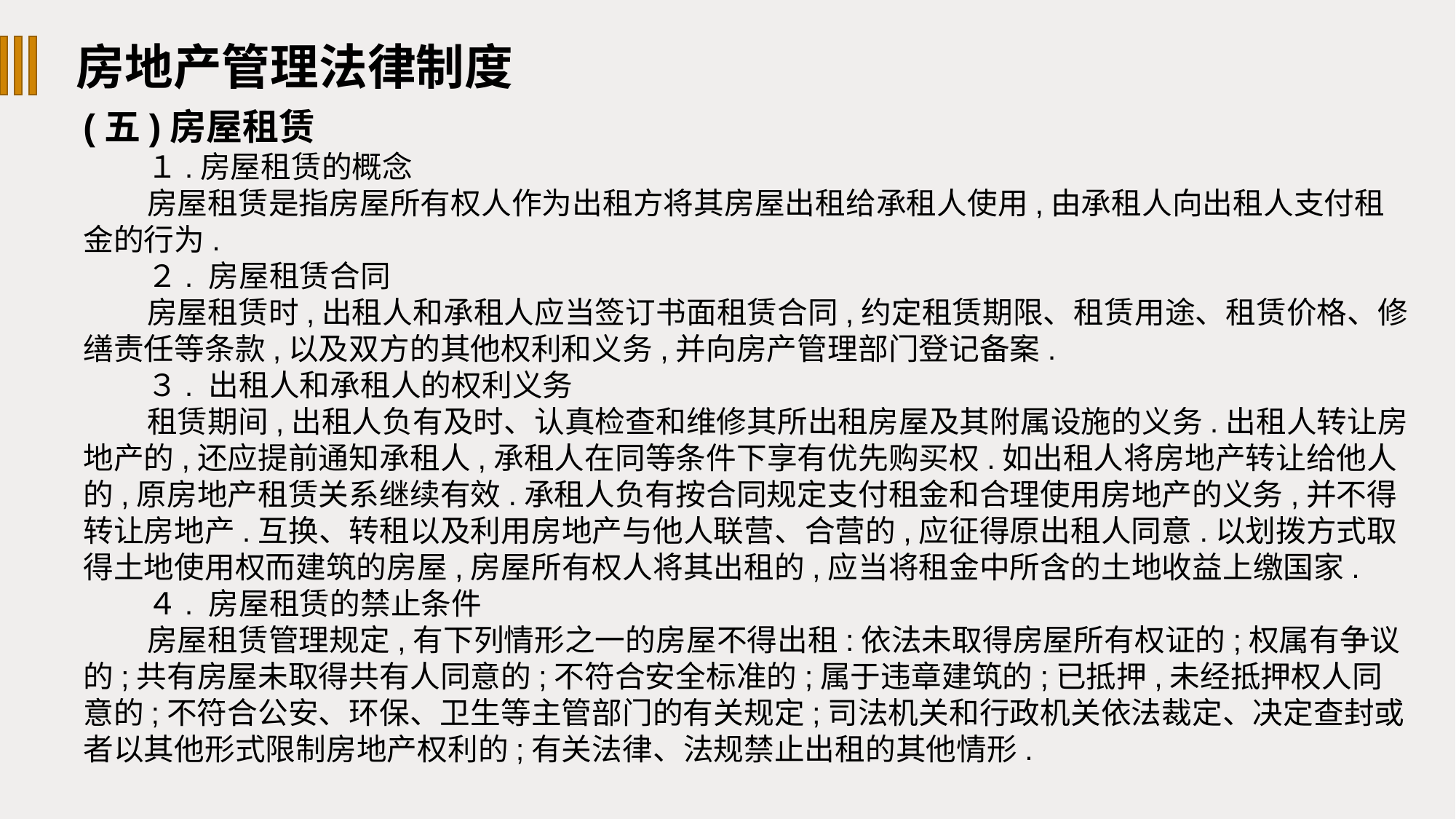

房地产管理法律制度

(五)房屋租赁
１.房屋租赁的概念
房屋租赁是指房屋所有权人作为出租方将其房屋出租给承租人使用,由承租人向出租人支付租金的行为.
２. 房屋租赁合同
房屋租赁时,出租人和承租人应当签订书面租赁合同,约定租赁期限、租赁用途、租赁价格、修缮责任等条款,以及双方的其他权利和义务,并向房产管理部门登记备案.
３. 出租人和承租人的权利义务
租赁期间,出租人负有及时、认真检查和维修其所出租房屋及其附属设施的义务.出租人转让房地产的,还应提前通知承租人,承租人在同等条件下享有优先购买权.如出租人将房地产转让给他人的,原房地产租赁关系继续有效.承租人负有按合同规定支付租金和合理使用房地产的义务,并不得转让房地产.互换、转租以及利用房地产与他人联营、合营的,应征得原出租人同意.以划拨方式取得土地使用权而建筑的房屋,房屋所有权人将其出租的,应当将租金中所含的土地收益上缴国家.
４. 房屋租赁的禁止条件
房屋租赁管理规定,有下列情形之一的房屋不得出租:依法未取得房屋所有权证的;权属有争议的;共有房屋未取得共有人同意的;不符合安全标准的;属于违章建筑的;已抵押,未经抵押权人同意的;不符合公安、环保、卫生等主管部门的有关规定;司法机关和行政机关依法裁定、决定查封或者以其他形式限制房地产权利的;有关法律、法规禁止出租的其他情形.